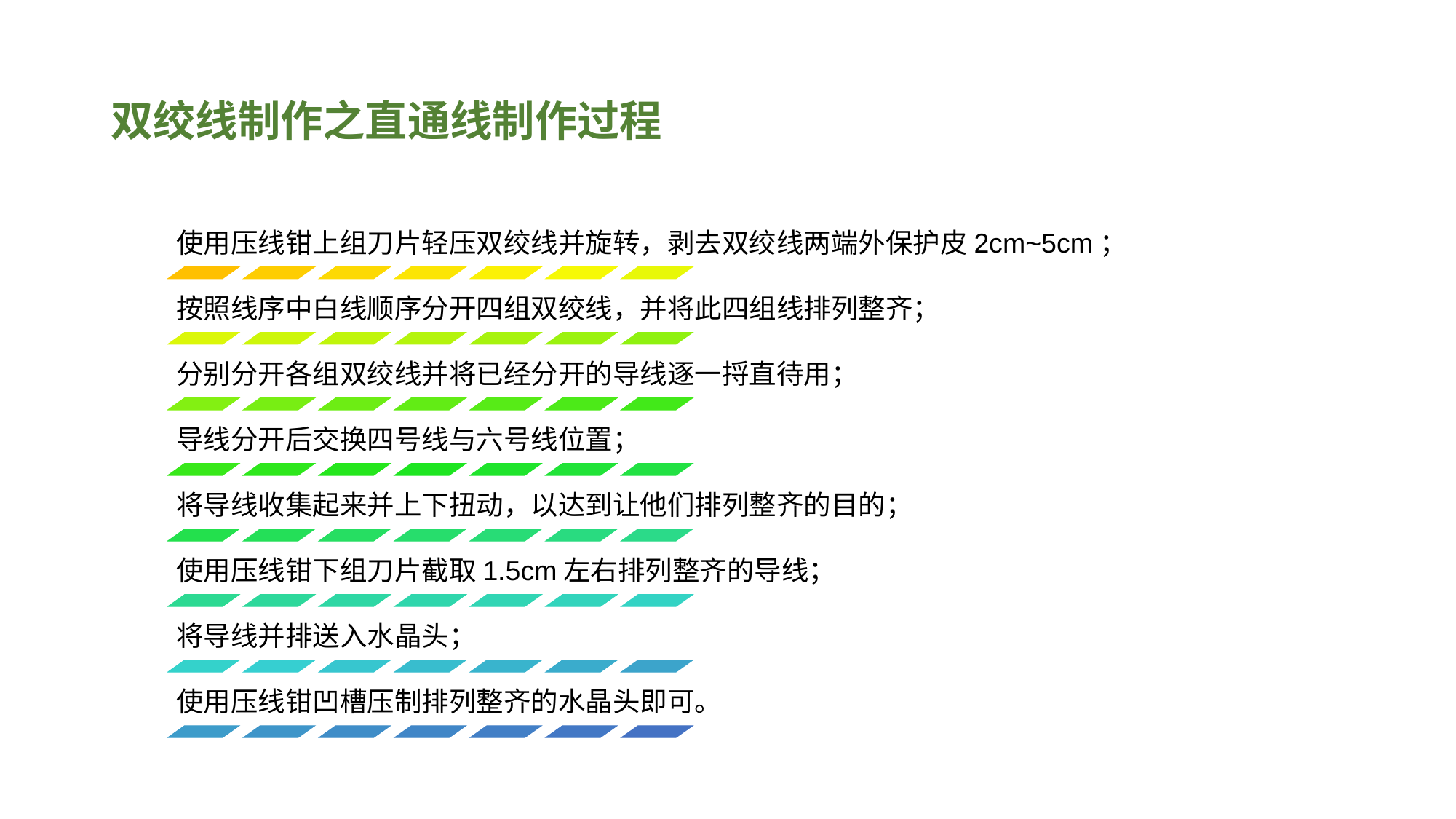

# 双绞线制作之直通线制作过程
使用压线钳上组刀片轻压双绞线并旋转，剥去双绞线两端外保护皮2cm~5cm；
按照线序中白线顺序分开四组双绞线，并将此四组线排列整齐；
分别分开各组双绞线并将已经分开的导线逐一捋直待用；
导线分开后交换四号线与六号线位置；
将导线收集起来并上下扭动，以达到让他们排列整齐的目的；
使用压线钳下组刀片截取1.5cm左右排列整齐的导线；
将导线并排送入水晶头；
使用压线钳凹槽压制排列整齐的水晶头即可。